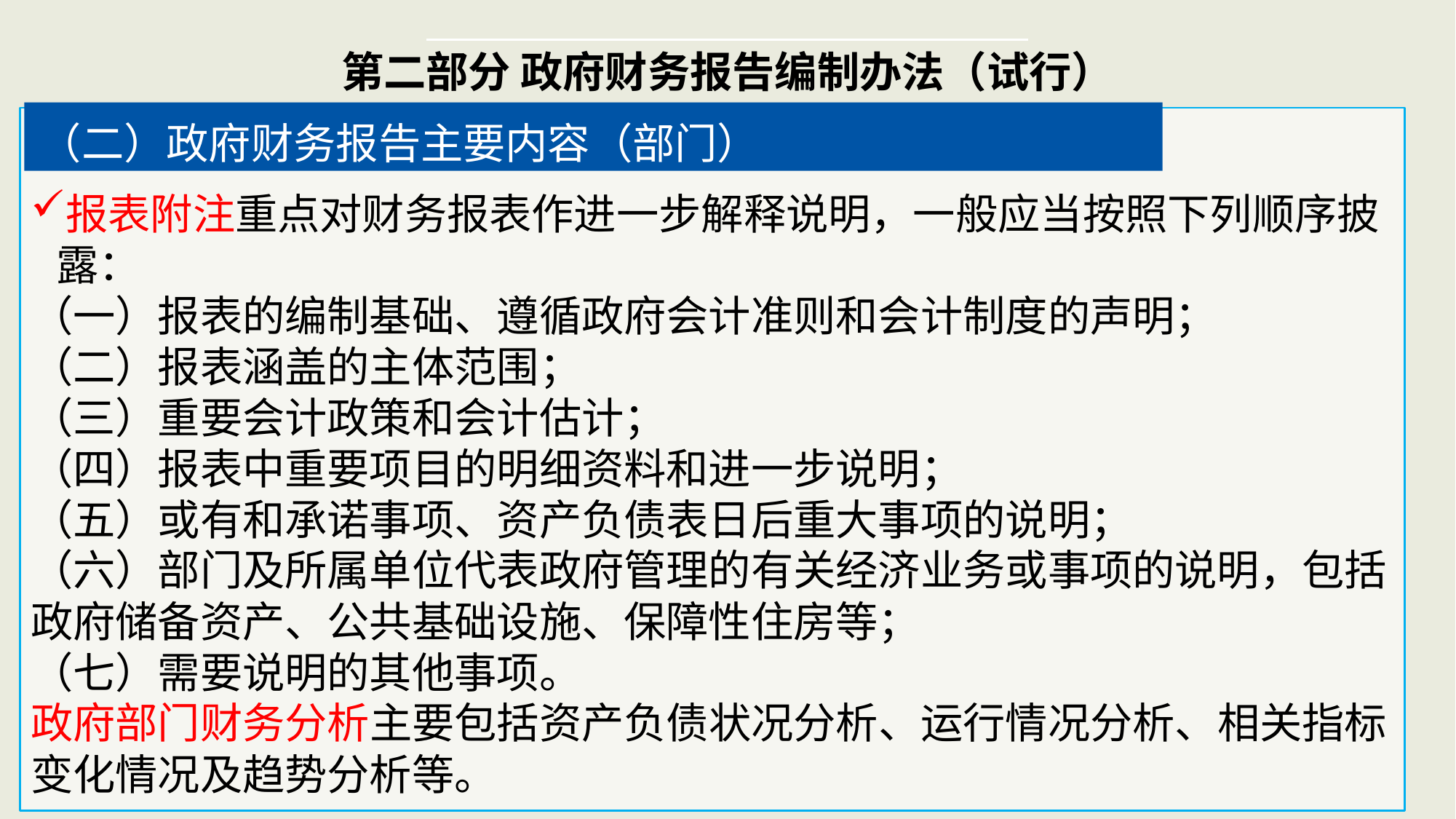

第二部分 政府财务报告编制办法（试行）

（二）政府财务报告主要内容（部门）
报表附注重点对财务报表作进一步解释说明，一般应当按照下列顺序披露：
（一）报表的编制基础、遵循政府会计准则和会计制度的声明；
（二）报表涵盖的主体范围；
（三）重要会计政策和会计估计；
（四）报表中重要项目的明细资料和进一步说明；
（五）或有和承诺事项、资产负债表日后重大事项的说明；
（六）部门及所属单位代表政府管理的有关经济业务或事项的说明，包括政府储备资产、公共基础设施、保障性住房等；
（七）需要说明的其他事项。
政府部门财务分析主要包括资产负债状况分析、运行情况分析、相关指标变化情况及趋势分析等。

29